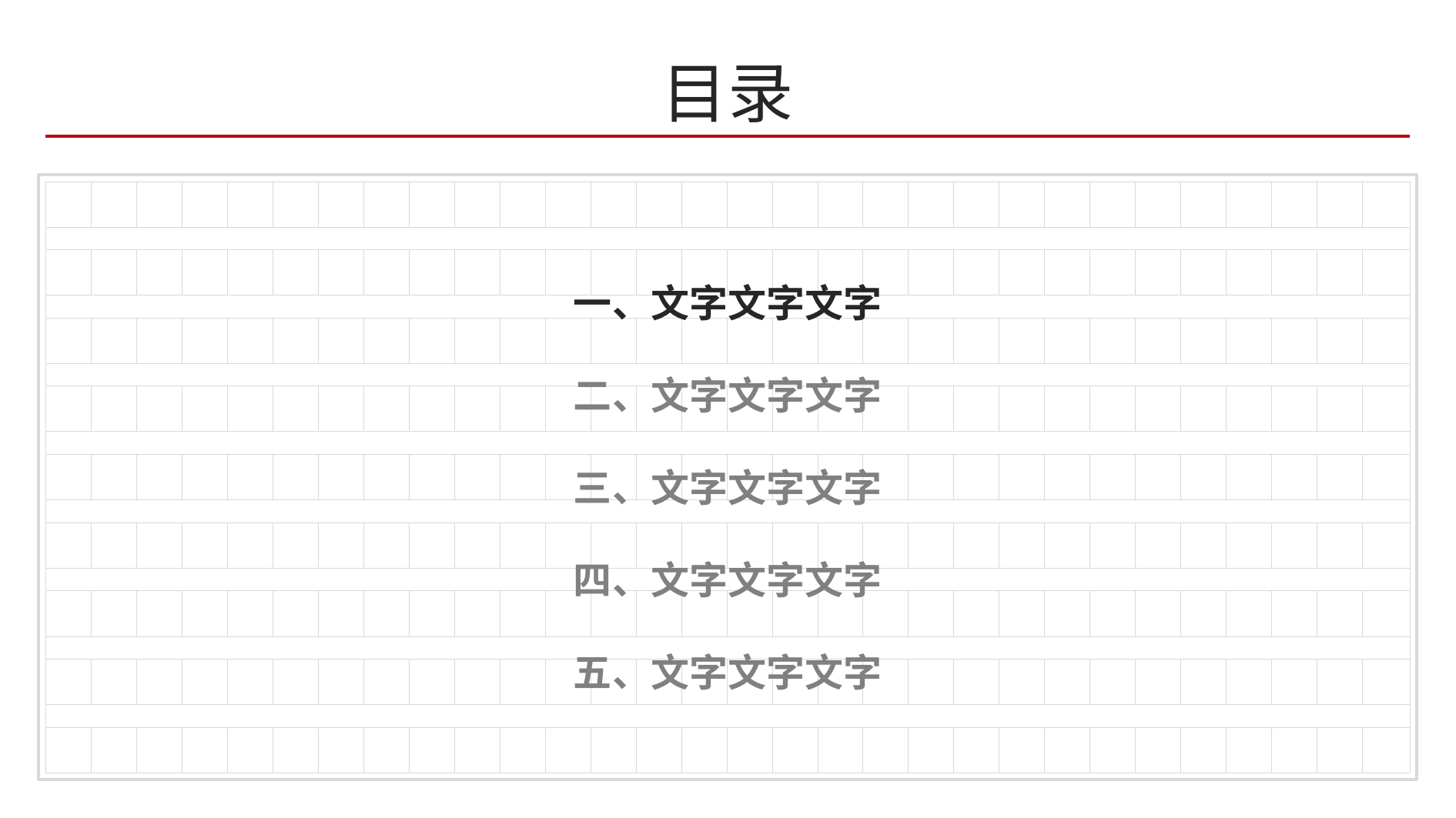

# 目录
一、文字文字文字
二、文字文字文字
三、文字文字文字
四、文字文字文字
五、文字文字文字